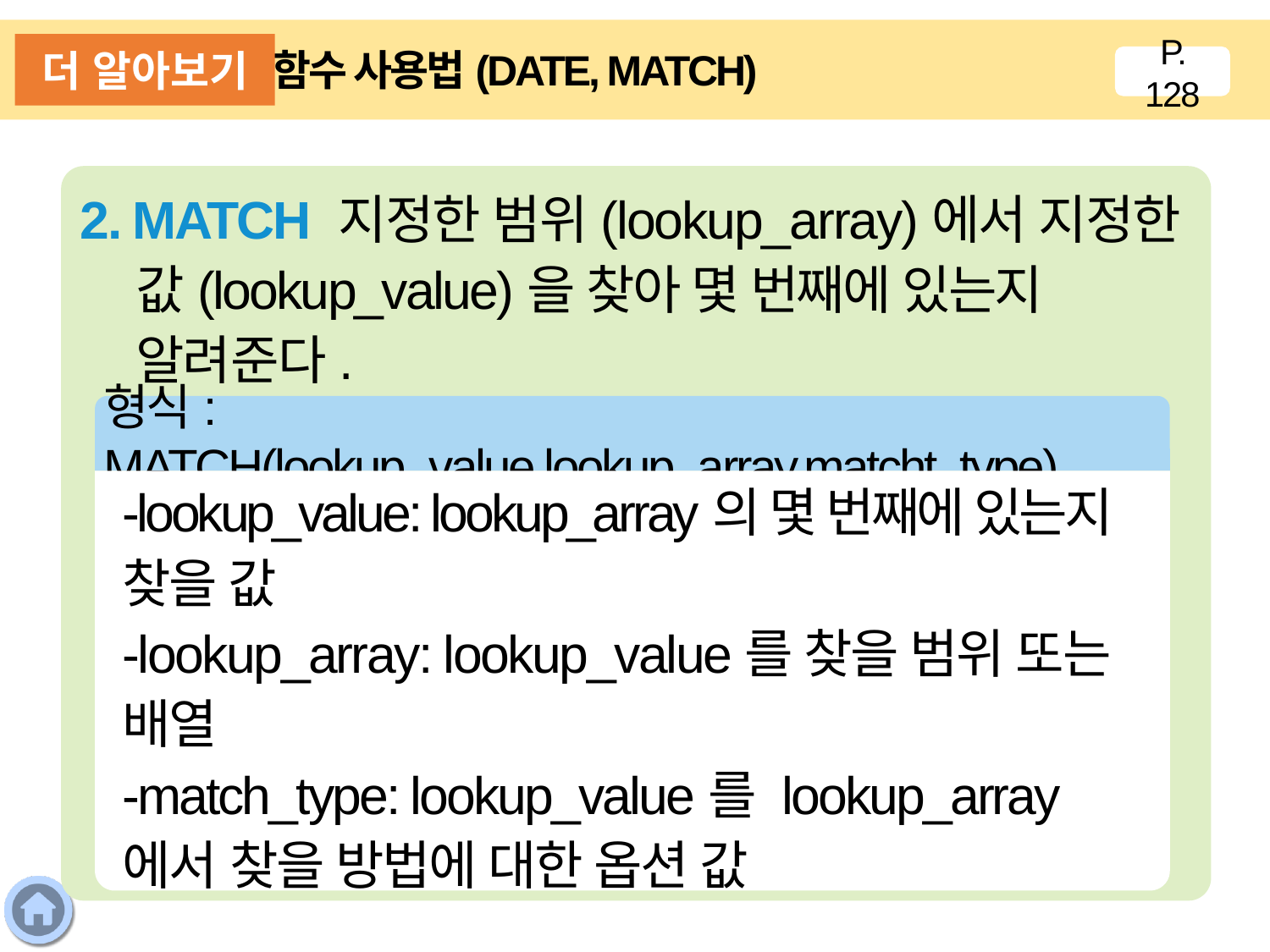

더 알아보기
함수 사용법(DATE, MATCH)
P. 128
2. MATCH 지정한 범위(lookup_array)에서 지정한 값(lookup_value)을 찾아 몇 번째에 있는지 알려준다.

형식: MATCH(lookup_value,lookup_array,matcht_type)
-lookup_value: lookup_array의 몇 번째에 있는지 찾을 값
-lookup_array: lookup_value를 찾을 범위 또는 배열
-match_type: lookup_value를 lookup_array에서 찾을 방법에 대한 옵션 값